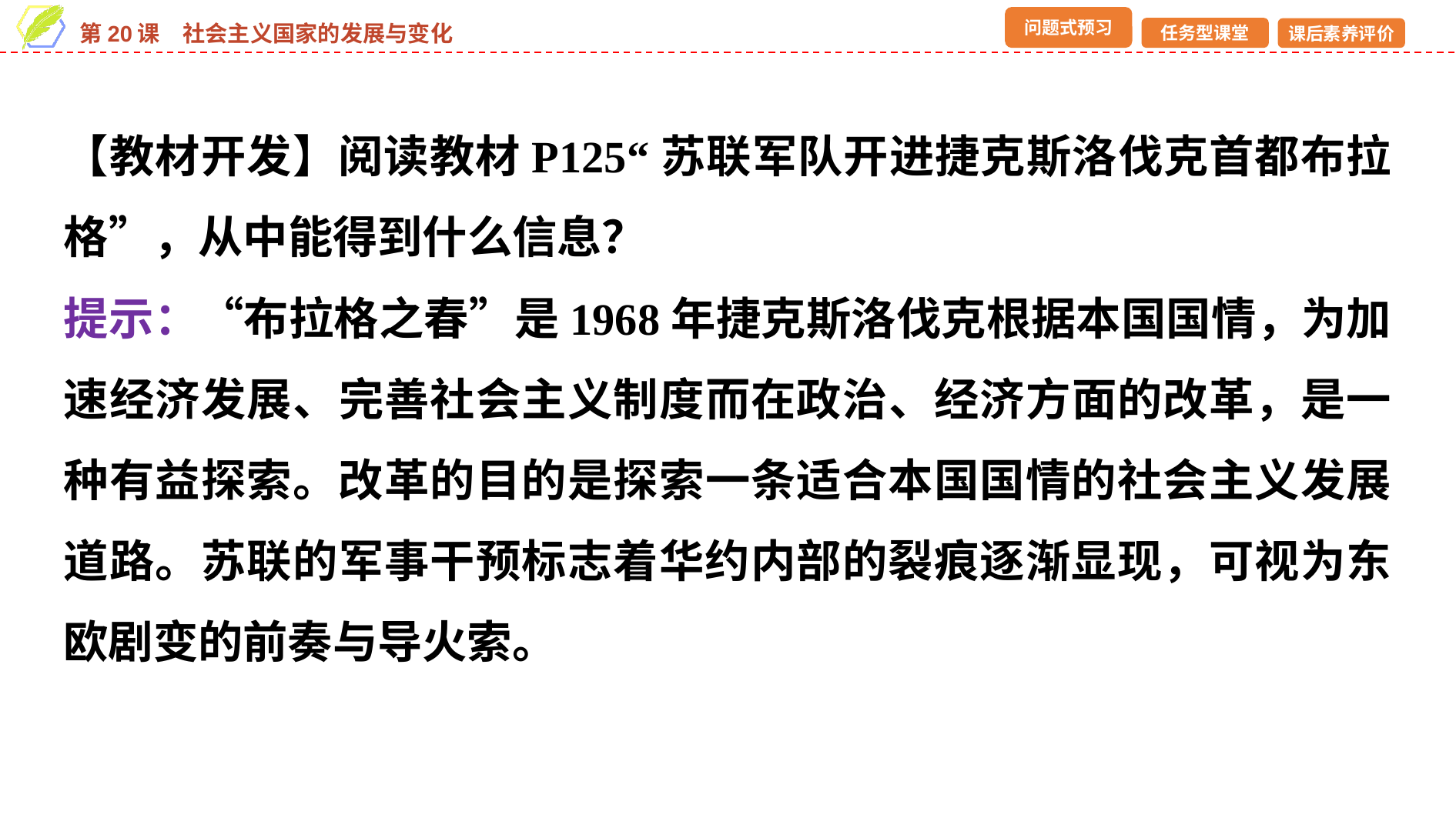

【教材开发】阅读教材P125“苏联军队开进捷克斯洛伐克首都布拉格”，从中能得到什么信息？
提示：“布拉格之春”是1968年捷克斯洛伐克根据本国国情，为加速经济发展、完善社会主义制度而在政治、经济方面的改革，是一种有益探索。改革的目的是探索一条适合本国国情的社会主义发展道路。苏联的军事干预标志着华约内部的裂痕逐渐显现，可视为东欧剧变的前奏与导火索。